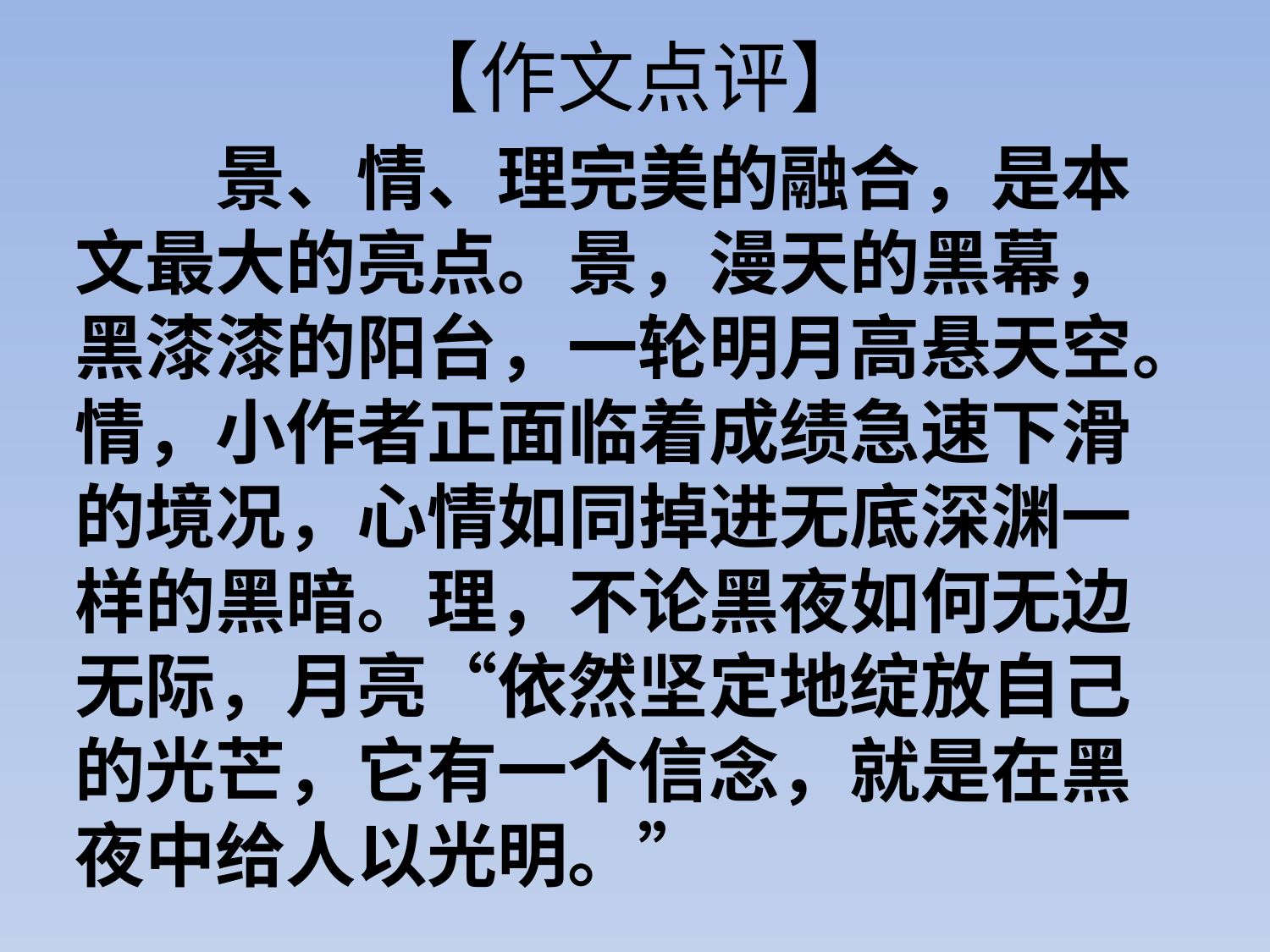

# 【作文点评】
　　景、情、理完美的融合，是本文最大的亮点。景，漫天的黑幕，黑漆漆的阳台，一轮明月高悬天空。情，小作者正面临着成绩急速下滑的境况，心情如同掉进无底深渊一样的黑暗。理，不论黑夜如何无边无际，月亮“依然坚定地绽放自己的光芒，它有一个信念，就是在黑夜中给人以光明。”